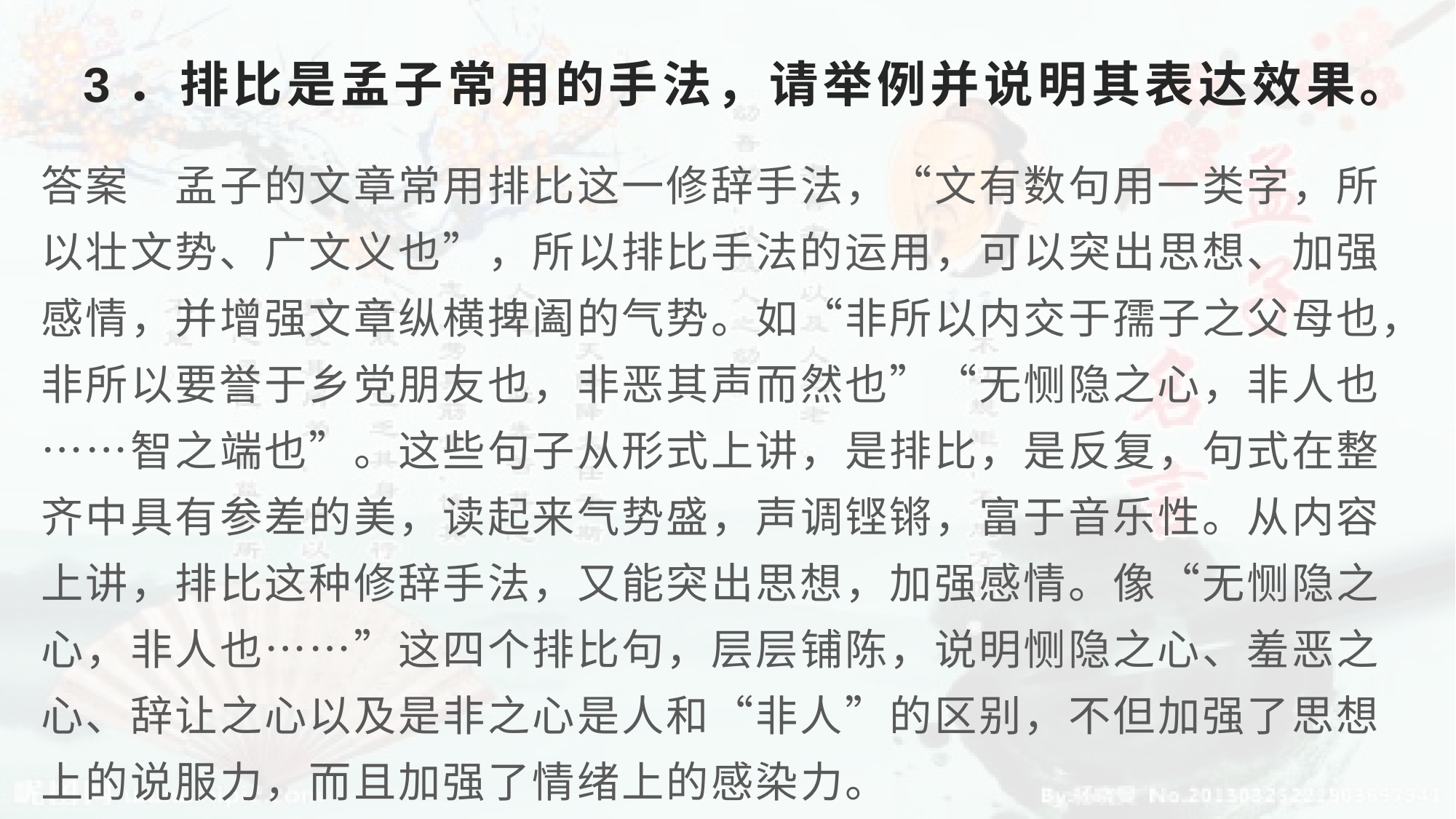

# 3．排比是孟子常用的手法，请举例并说明其表达效果。
答案　孟子的文章常用排比这一修辞手法，“文有数句用一类字，所以壮文势、广文义也”，所以排比手法的运用，可以突出思想、加强感情，并增强文章纵横捭阖的气势。如“非所以内交于孺子之父母也，非所以要誉于乡党朋友也，非恶其声而然也”“无恻隐之心，非人也……智之端也”。这些句子从形式上讲，是排比，是反复，句式在整齐中具有参差的美，读起来气势盛，声调铿锵，富于音乐性。从内容上讲，排比这种修辞手法，又能突出思想，加强感情。像“无恻隐之心，非人也……”这四个排比句，层层铺陈，说明恻隐之心、羞恶之心、辞让之心以及是非之心是人和“非人”的区别，不但加强了思想上的说服力，而且加强了情绪上的感染力。